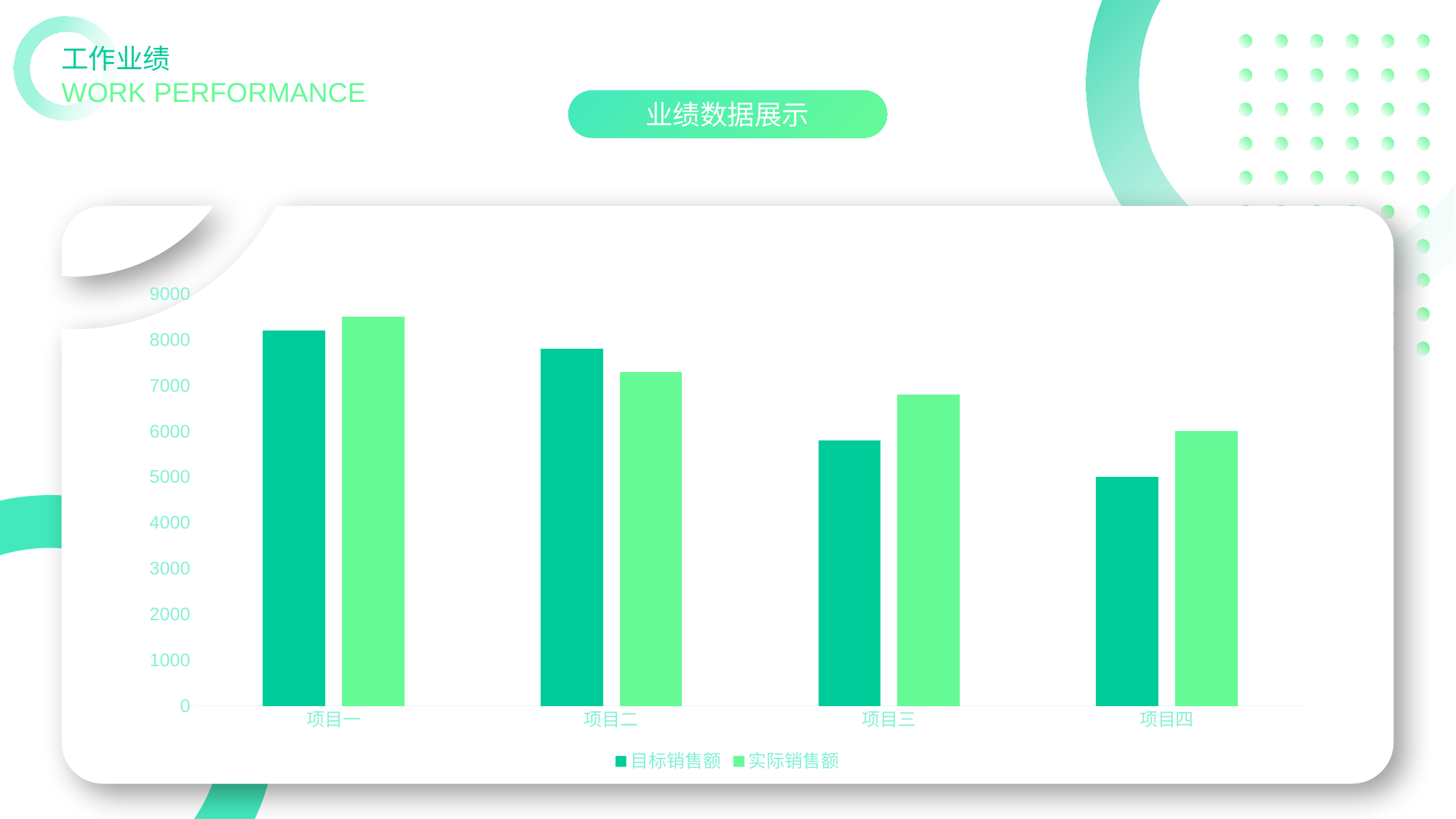

# 工作业绩
WORK PERFORMANCE
业绩数据展示

### Chart

| Category | 目标销售额 | 实际销售额 |
|---|---|---|
| 项目一 | 8200.0 | 8500.0 |
| 项目二 | 7800.0 | 7300.0 |
| 项目三 | 5800.0 | 6800.0 |
| 项目四 | 5000.0 | 6000.0 |